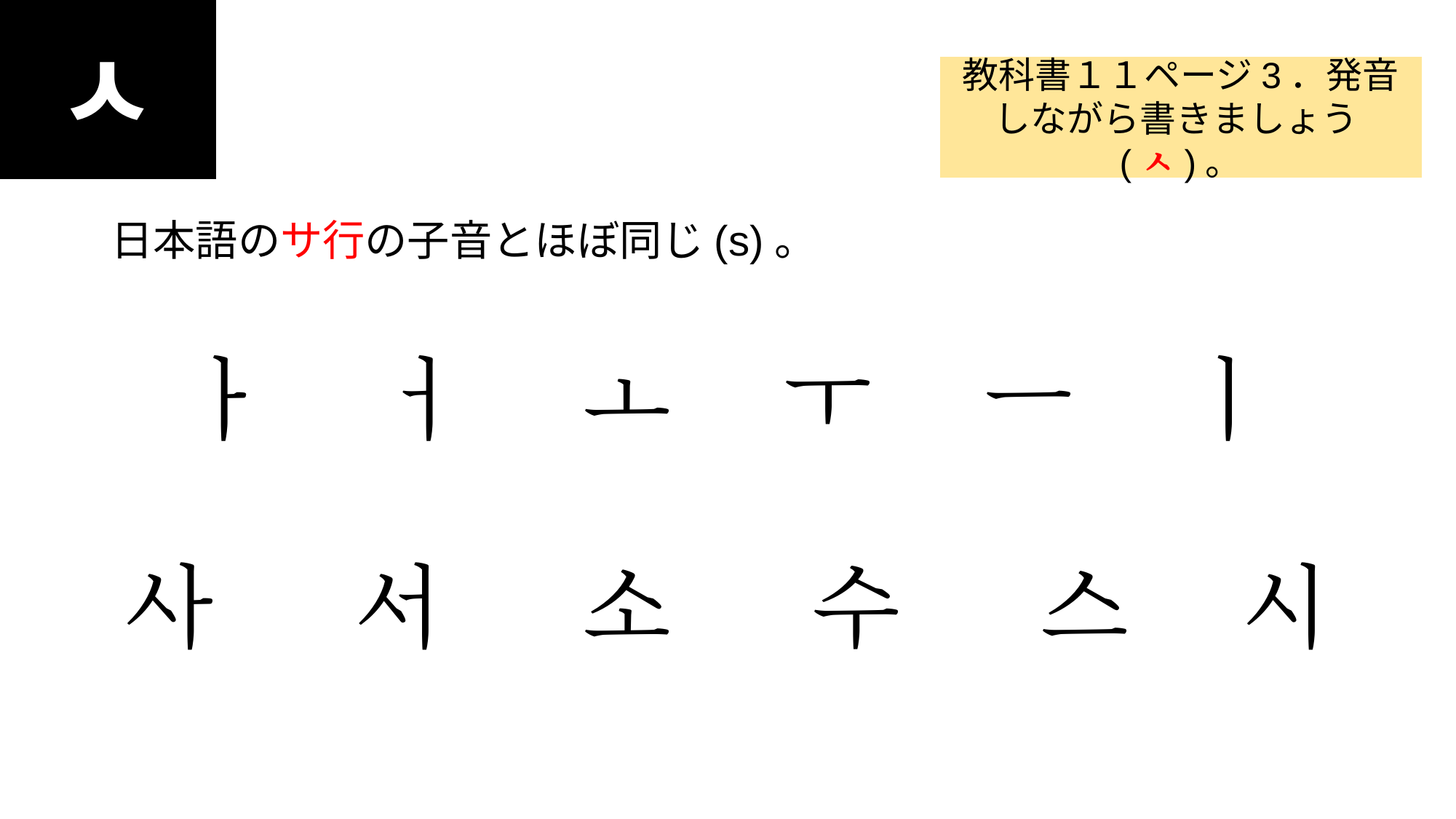

ㅅ
#
教科書１１ページ3．発音しながら書きましょう(ㅅ)。

日本語のサ行の子音とほぼ同じ(s)。

ㅏ    ㅓ    ㅗ    ㅜ    ㅡ    ㅣ

사     서     소     수     스    시